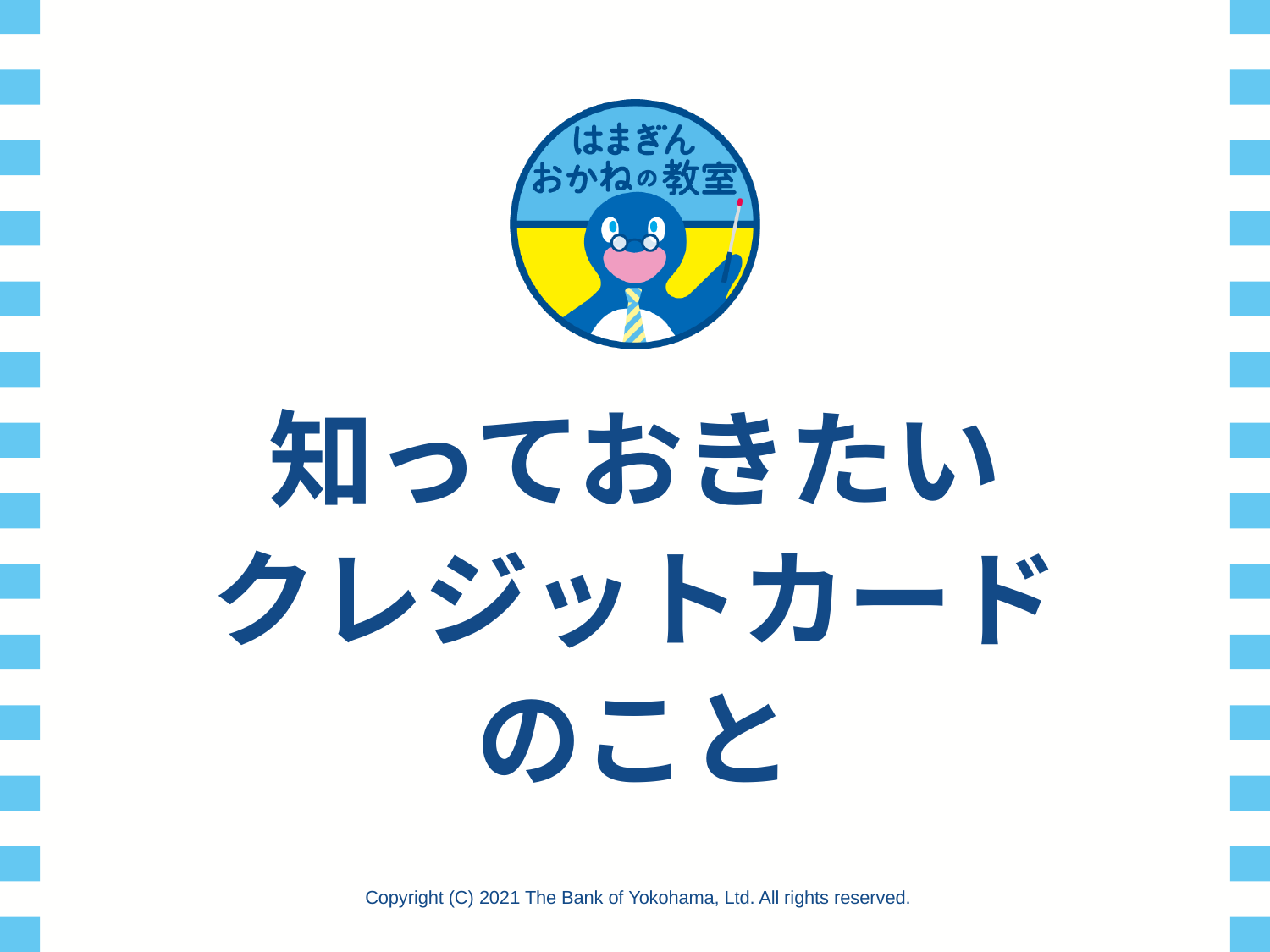

# 知っておきたい クレジットカード のこと
Copyright (C) 2021 The Bank of Yokohama, Ltd. All rights reserved.